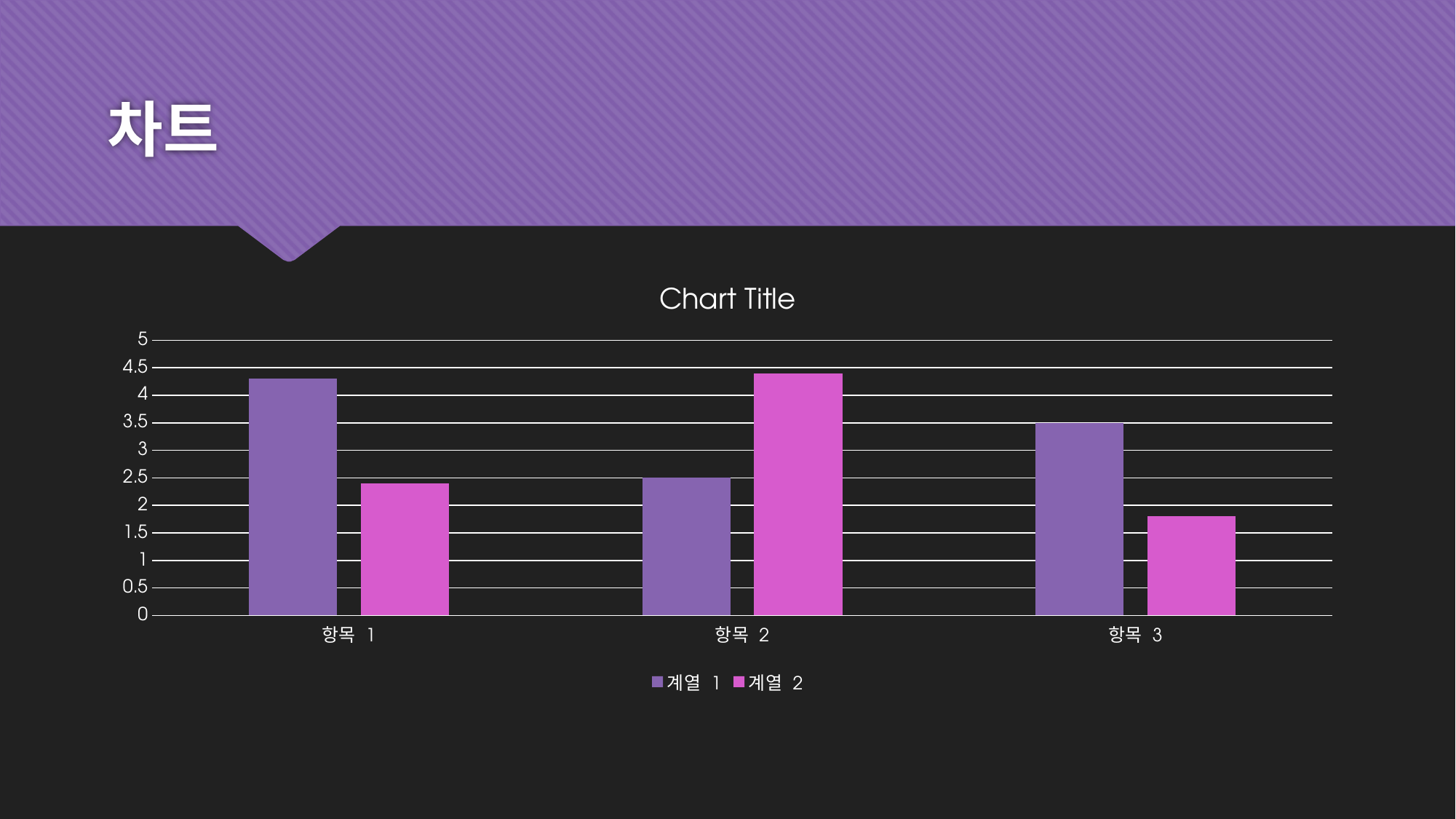

# 차트

### Chart:

| Category | 계열 1 | 계열 2 |
|---|---|---|
| 항목 1 | 4.3 | 2.4 |
| 항목 2 | 2.5 | 4.4 |
| 항목 3 | 3.5 | 1.8 |